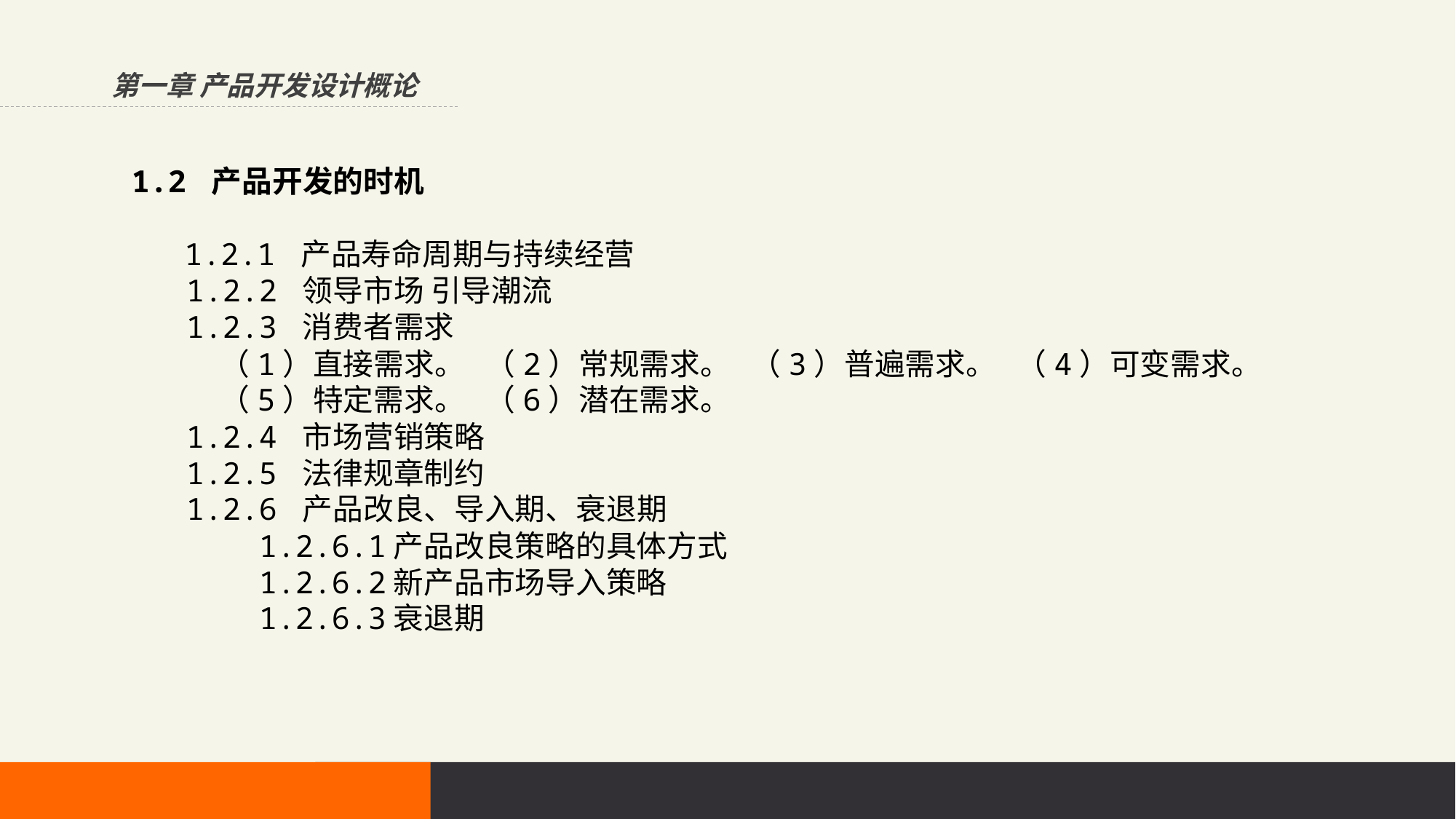

第一章 产品开发设计概论
1.2 产品开发的时机

   1.2.1 产品寿命周期与持续经营
   1.2.2 领导市场 引导潮流
   1.2.3 消费者需求
            （1）直接需求。   （2）常规需求。   （3）普遍需求。   （4）可变需求。
            （5）特定需求。   （6）潜在需求。
   1.2.4 市场营销策略
   1.2.5 法律规章制约
   1.2.6 产品改良、导入期、衰退期
       1.2.6.1产品改良策略的具体方式
       1.2.6.2新产品市场导入策略
       1.2.6.3衰退期